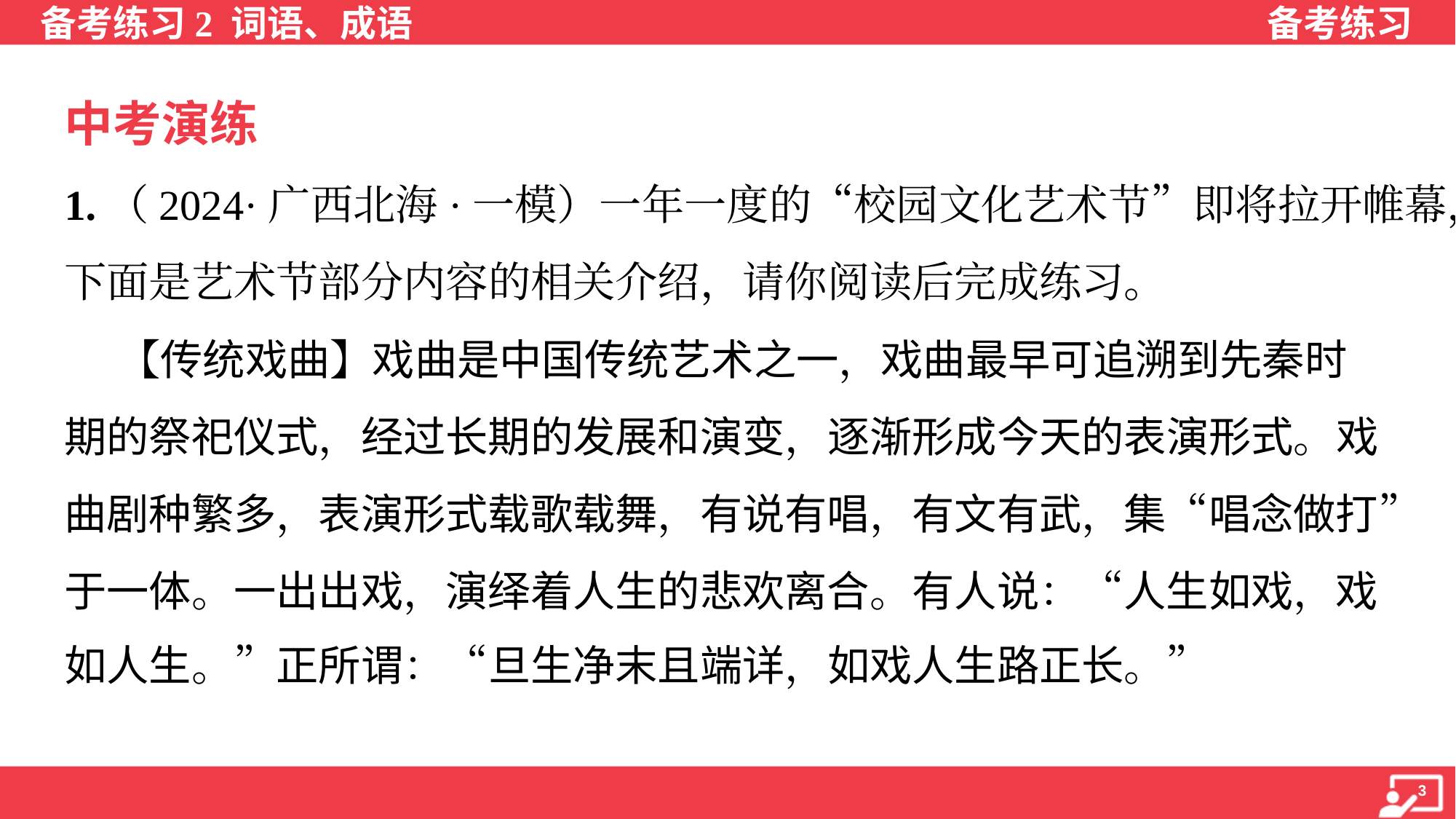

中考演练
1.（2024·广西北海·一模）一年一度的“校园文化艺术节”即将拉开帷幕，
下面是艺术节部分内容的相关介绍，请你阅读后完成练习。
    【传统戏曲】戏曲是中国传统艺术之一，戏曲最早可追溯到先秦时
期的祭祀仪式，经过长期的发展和演变，逐渐形成今天的表演形式。戏
曲剧种繁多，表演形式载歌载舞，有说有唱，有文有武，集“唱念做打”
于一体。一出出戏，演绎着人生的悲欢离合。有人说：“人生如戏，戏
如人生。”正所谓：“旦生净末且端详，如戏人生路正长。”